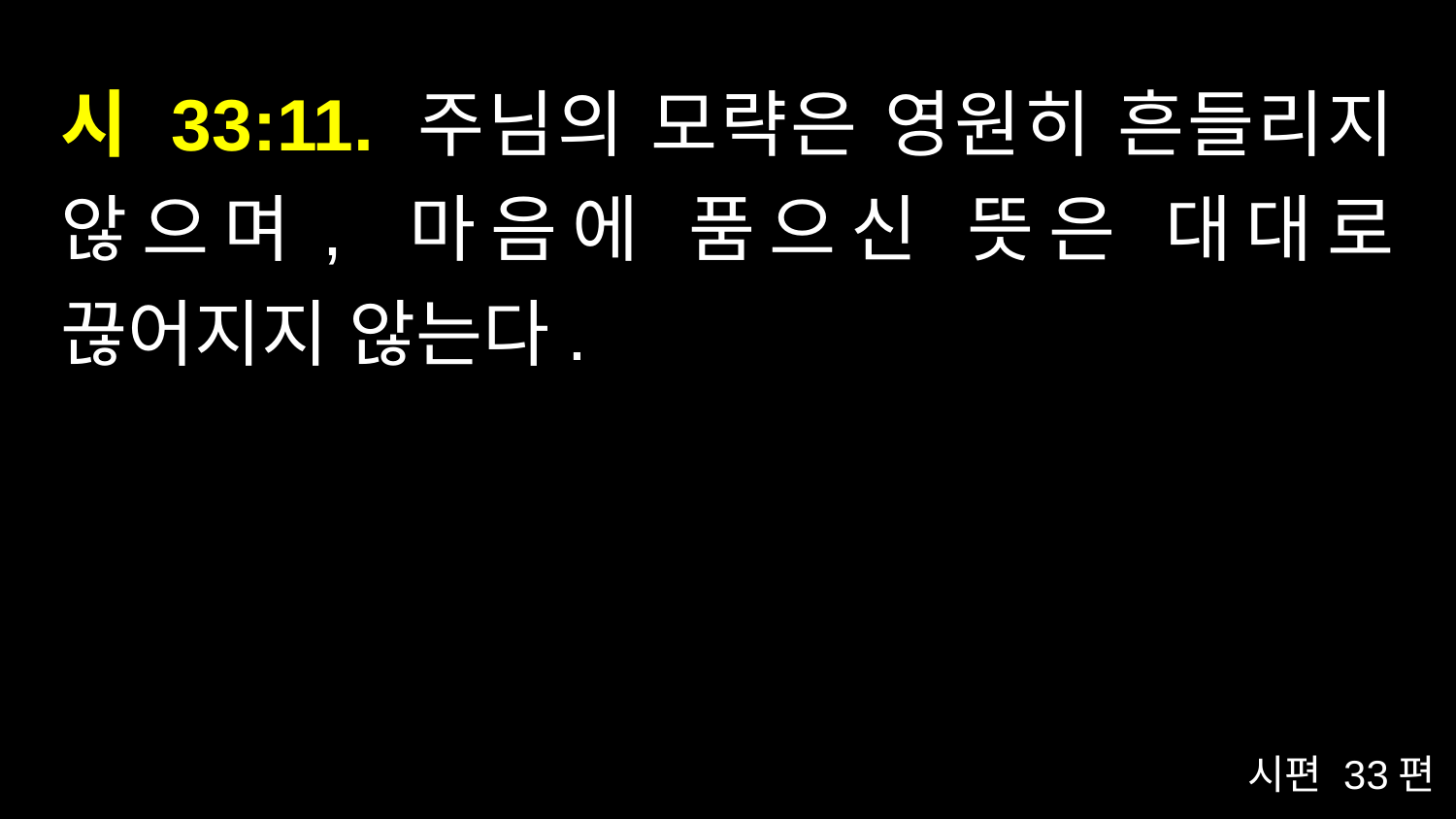

# 시 33:11. 주님의 모략은 영원히 흔들리지 않으며, 마음에 품으신 뜻은 대대로 끊어지지 않는다.
시편 33편